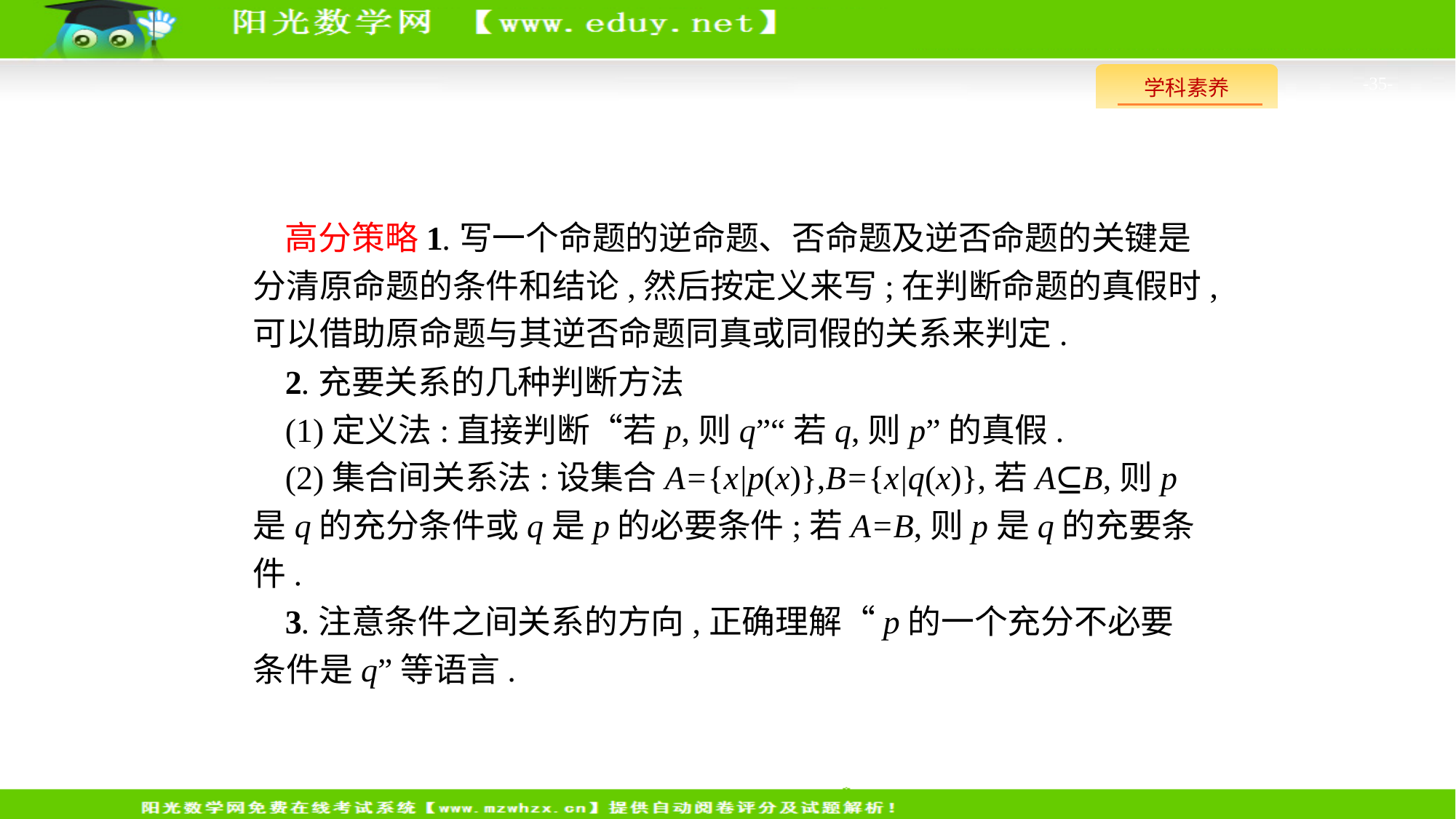

-35-
高分策略1.写一个命题的逆命题、否命题及逆否命题的关键是分清原命题的条件和结论,然后按定义来写;在判断命题的真假时,可以借助原命题与其逆否命题同真或同假的关系来判定.
2.充要关系的几种判断方法
(1)定义法:直接判断“若p,则q”“若q,则p”的真假.
(2)集合间关系法:设集合A={x|p(x)},B={x|q(x)},若A⊆B,则p是q的充分条件或q是p的必要条件;若A=B,则p是q的充要条件.
3.注意条件之间关系的方向,正确理解“p的一个充分不必要条件是q”等语言.